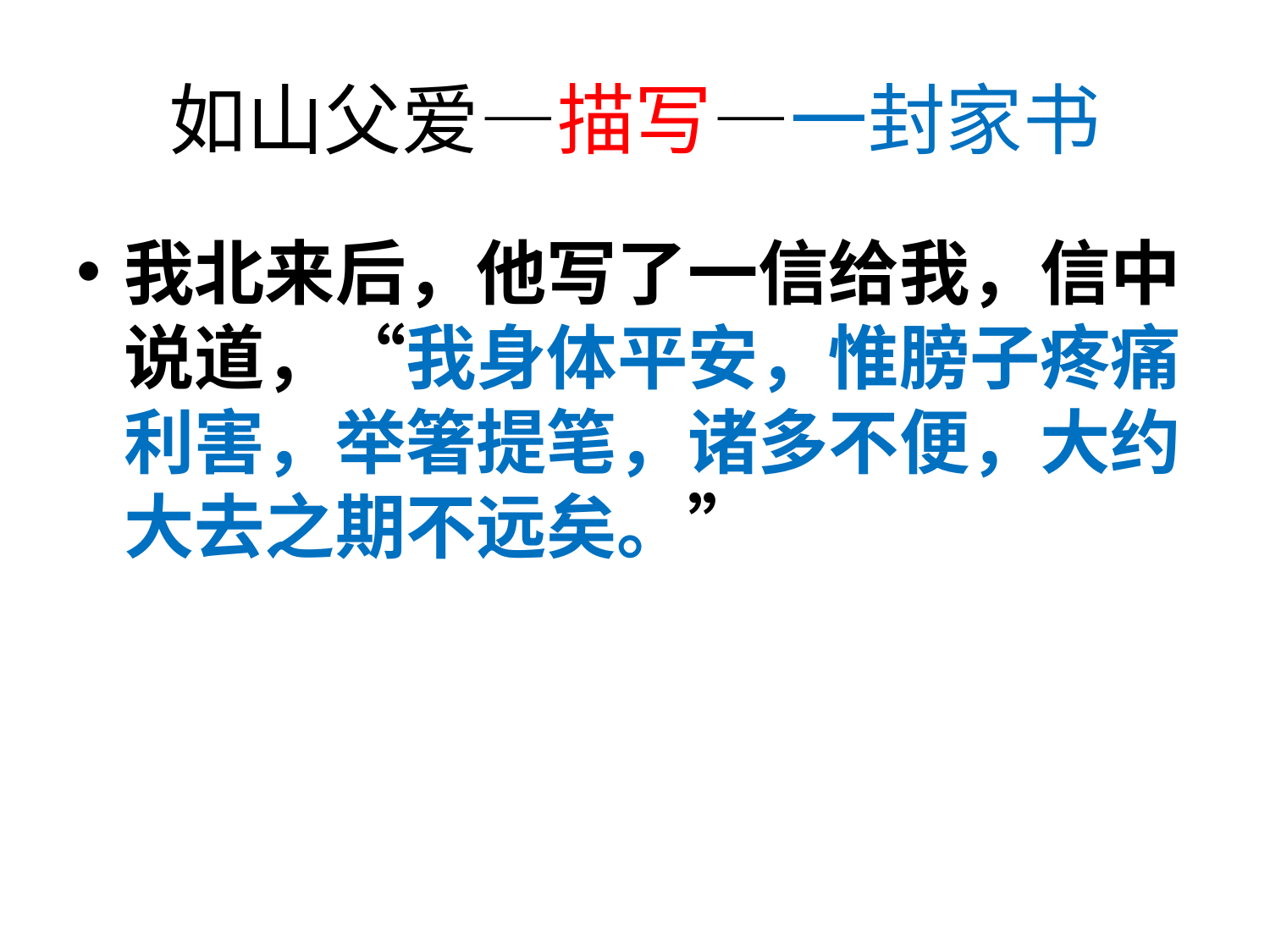

# 如山父爱—描写—一封家书
我北来后，他写了一信给我，信中说道，“我身体平安，惟膀子疼痛利害，举箸提笔，诸多不便，大约大去之期不远矣。”